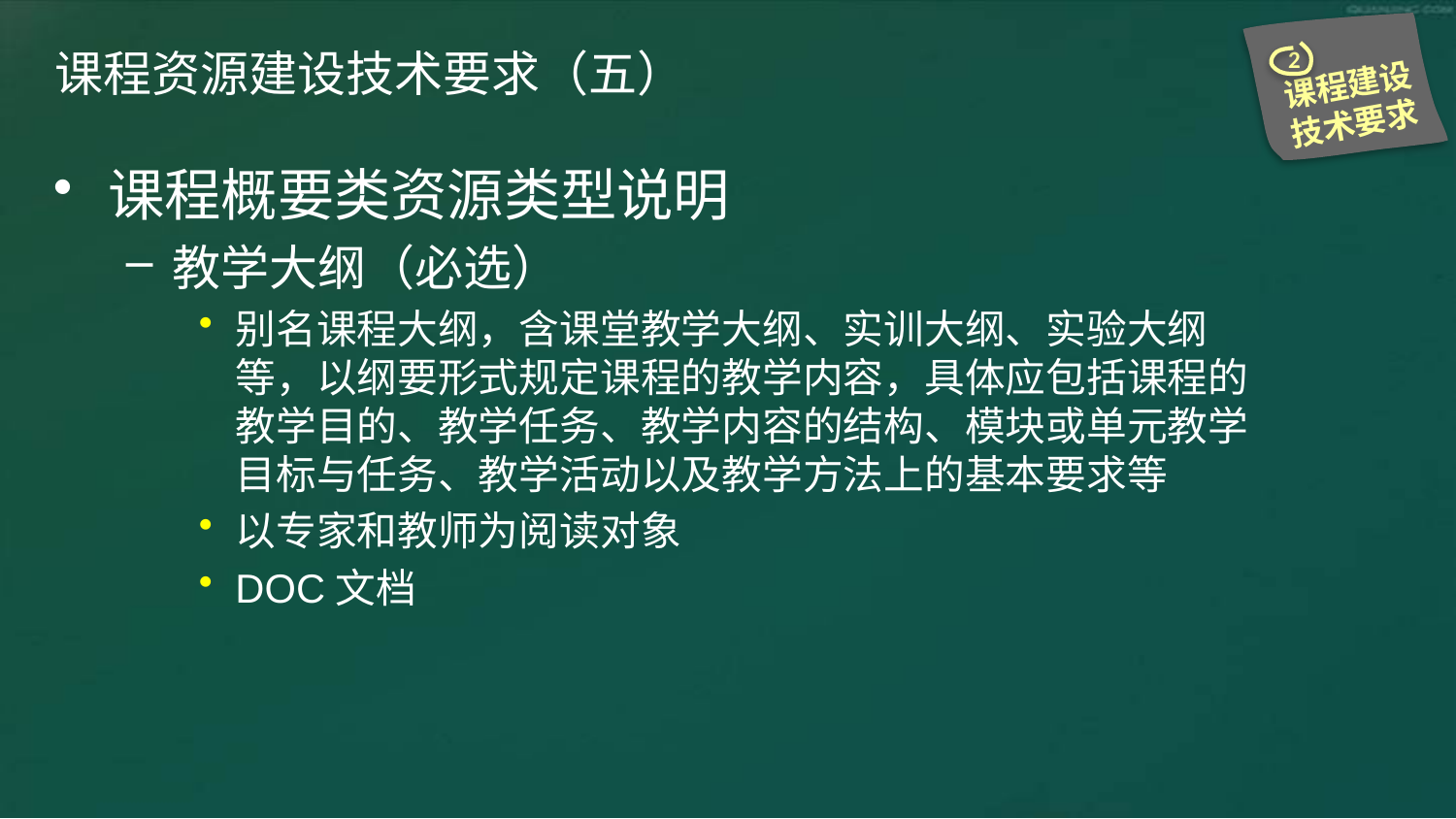

2

课程建设技术要求
# 课程资源建设技术要求（五）
课程概要类资源类型说明
教学大纲（必选）
别名课程大纲，含课堂教学大纲、实训大纲、实验大纲等，以纲要形式规定课程的教学内容，具体应包括课程的教学目的、教学任务、教学内容的结构、模块或单元教学目标与任务、教学活动以及教学方法上的基本要求等
以专家和教师为阅读对象
DOC文档